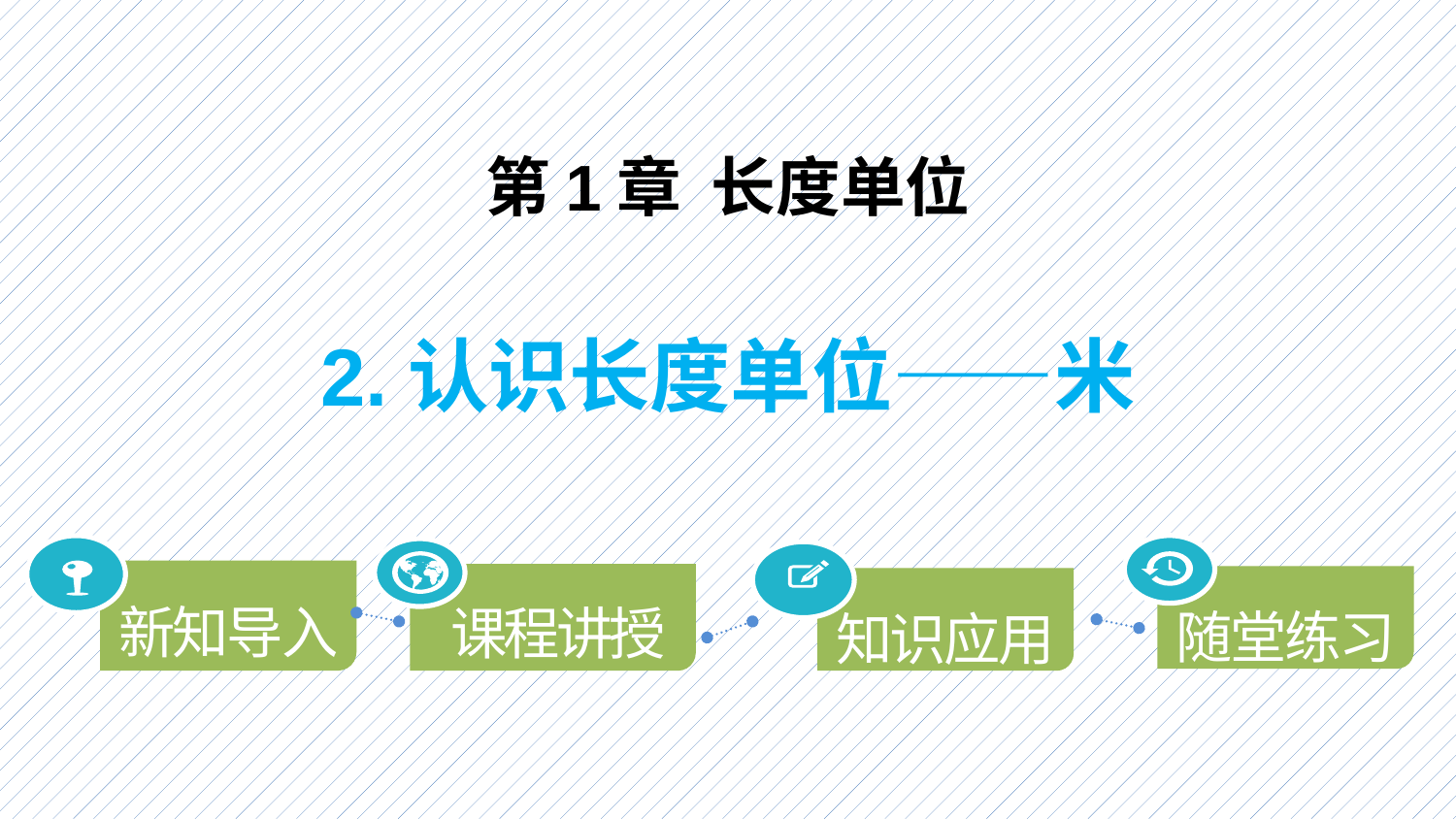

第1章  长度单位
2.认识长度单位——米

新知导入
课程讲授
随堂练习
知识应用